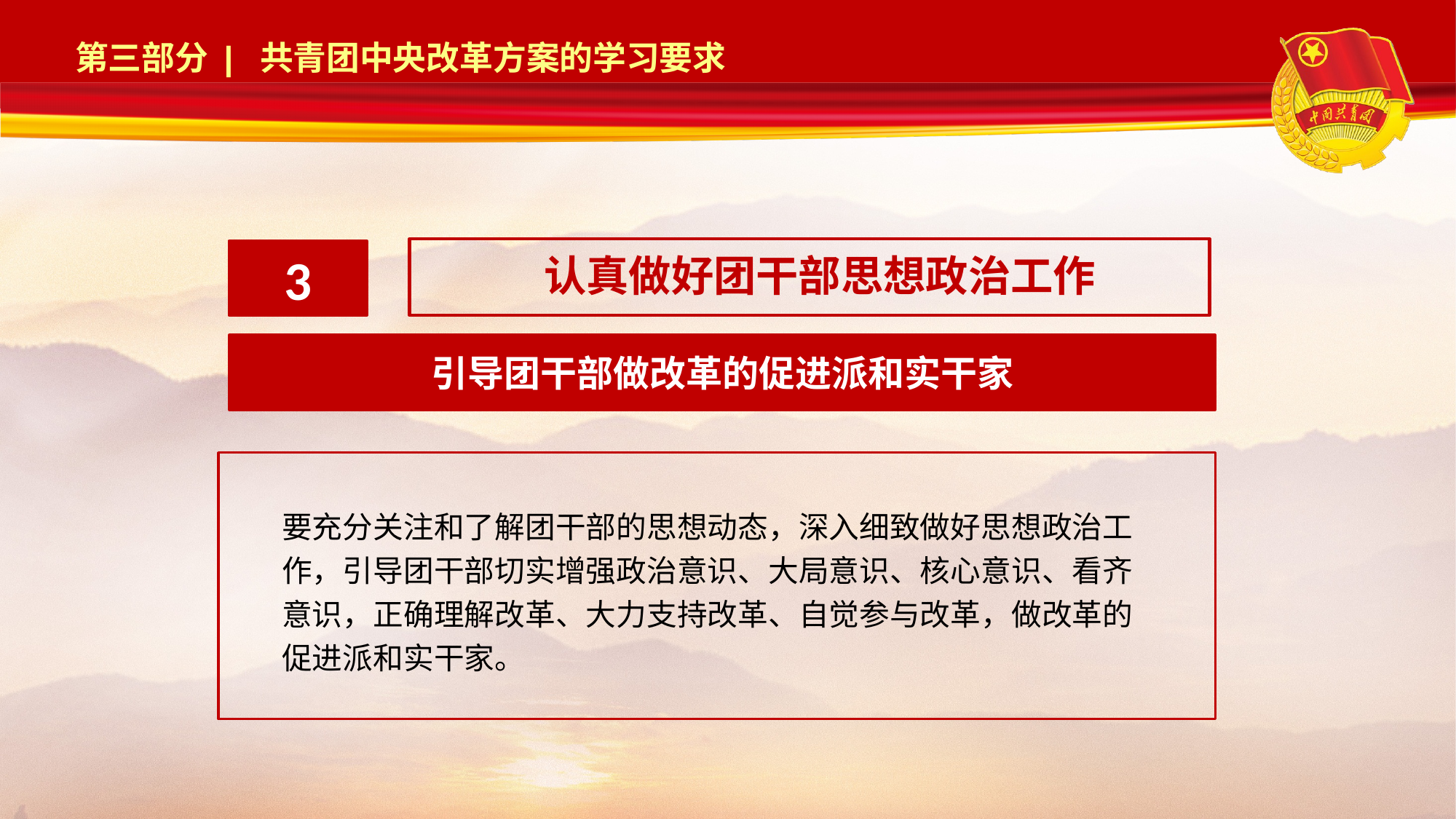

认真做好团干部思想政治工作
3
引导团干部做改革的促进派和实干家

要充分关注和了解团干部的思想动态，深入细致做好思想政治工作，引导团干部切实增强政治意识、大局意识、核心意识、看齐意识，正确理解改革、大力支持改革、自觉参与改革，做改革的促进派和实干家。